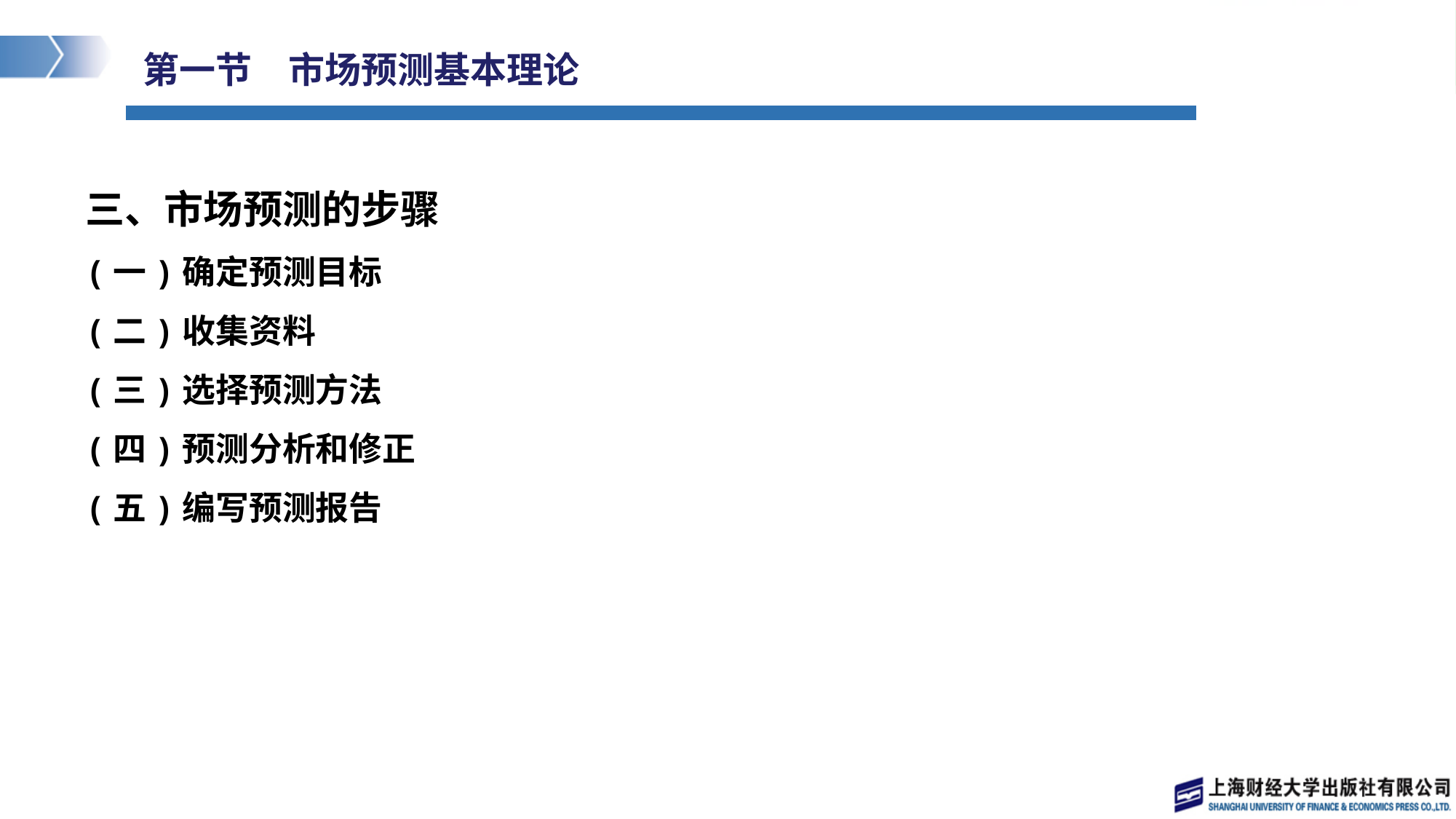

# 第一节　市场预测基本理论
三、市场预测的步骤
(一)确定预测目标
(二)收集资料
(三)选择预测方法
(四)预测分析和修正
(五)编写预测报告